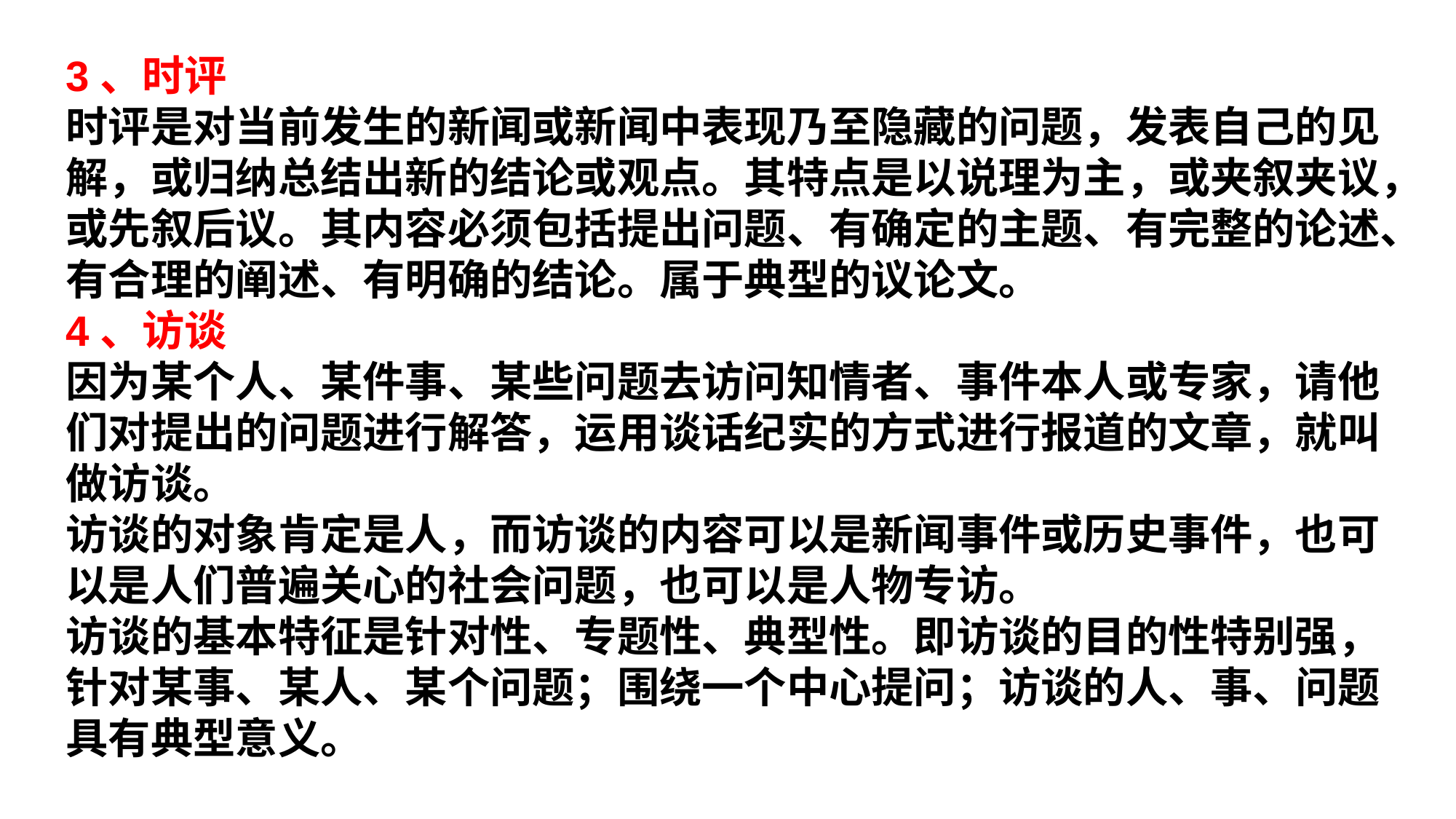

3、时评
时评是对当前发生的新闻或新闻中表现乃至隐藏的问题，发表自己的见解，或归纳总结出新的结论或观点。其特点是以说理为主，或夹叙夹议，或先叙后议。其内容必须包括提出问题、有确定的主题、有完整的论述、有合理的阐述、有明确的结论。属于典型的议论文。
4、访谈
因为某个人、某件事、某些问题去访问知情者、事件本人或专家，请他们对提出的问题进行解答，运用谈话纪实的方式进行报道的文章，就叫做访谈。
访谈的对象肯定是人，而访谈的内容可以是新闻事件或历史事件，也可以是人们普遍关心的社会问题，也可以是人物专访。
访谈的基本特征是针对性、专题性、典型性。即访谈的目的性特别强，针对某事、某人、某个问题；围绕一个中心提问；访谈的人、事、问题具有典型意义。